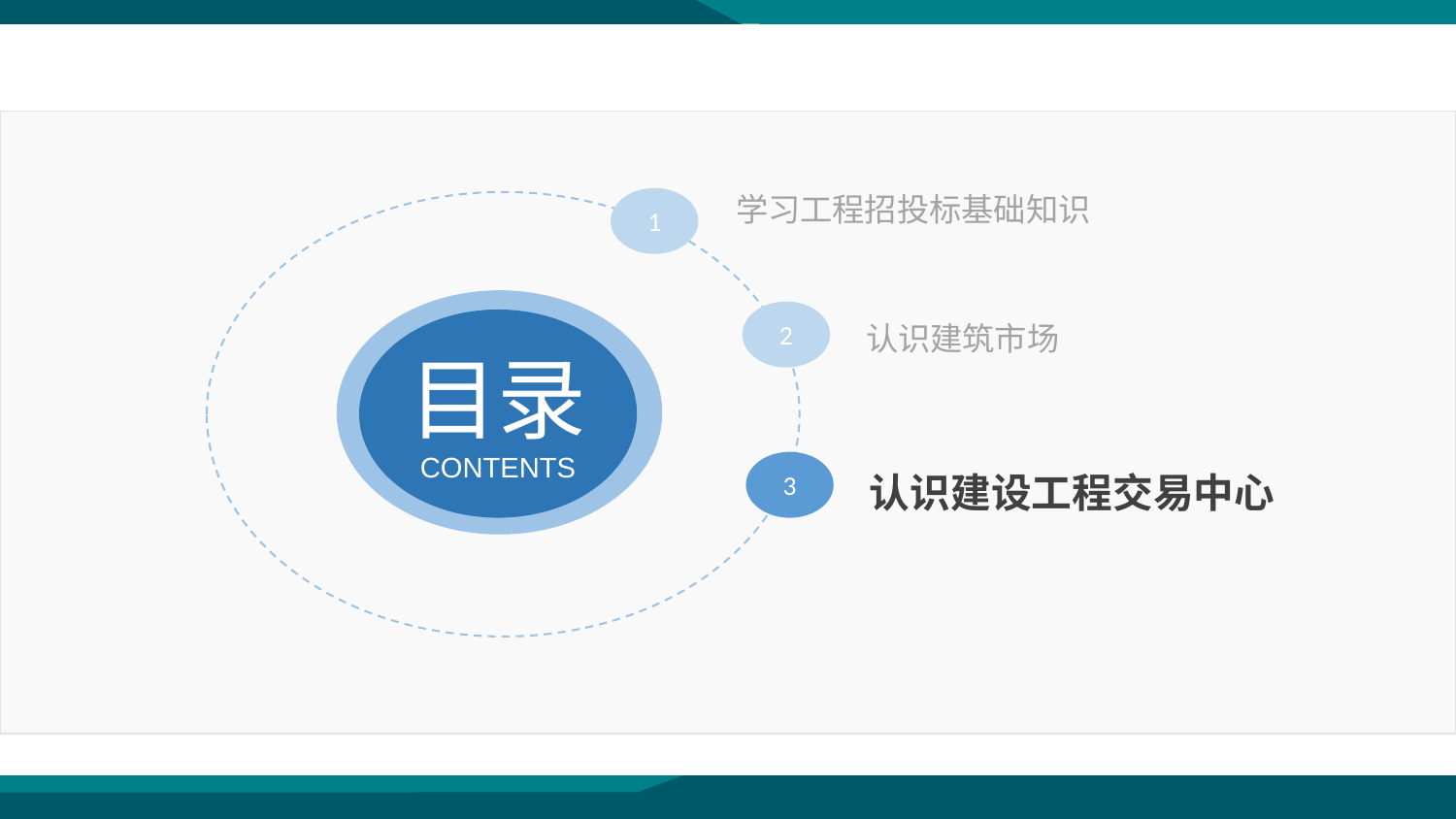

学习工程招投标基础知识
1

认识建筑市场

2
目录
CONTENTS
认识建设工程交易中心
3